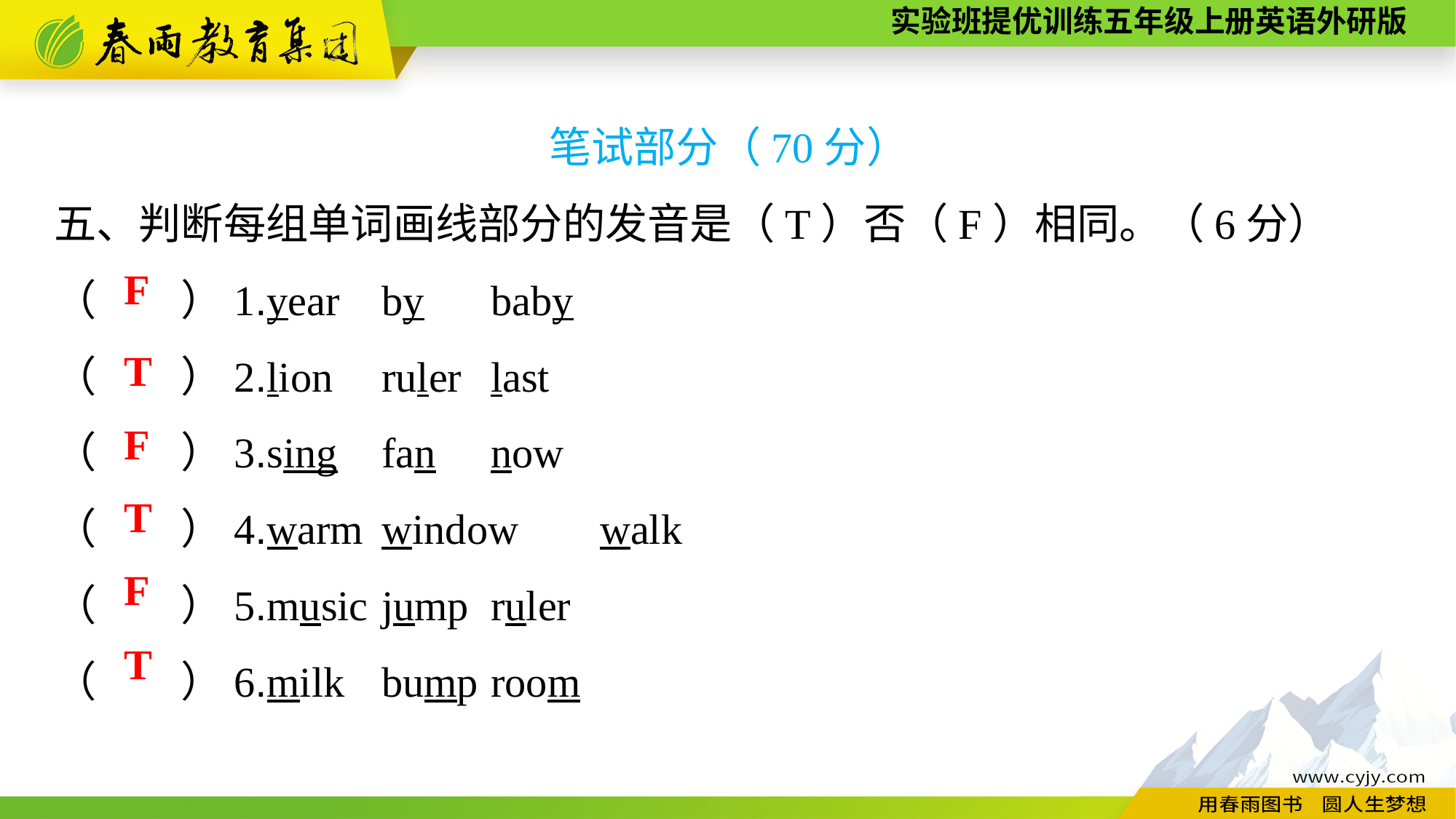

笔试部分（70分）
五、判断每组单词画线部分的发音是（T）否（F）相同。（6分）
（　　）1.year	by	baby
（　　）2.lion	ruler	last
（　　）3.sing	fan	now
（　　）4.warm	window	walk
（　　）5.music	jump	ruler
（　　）6.milk	bump	room
F
T
F
T
F
T